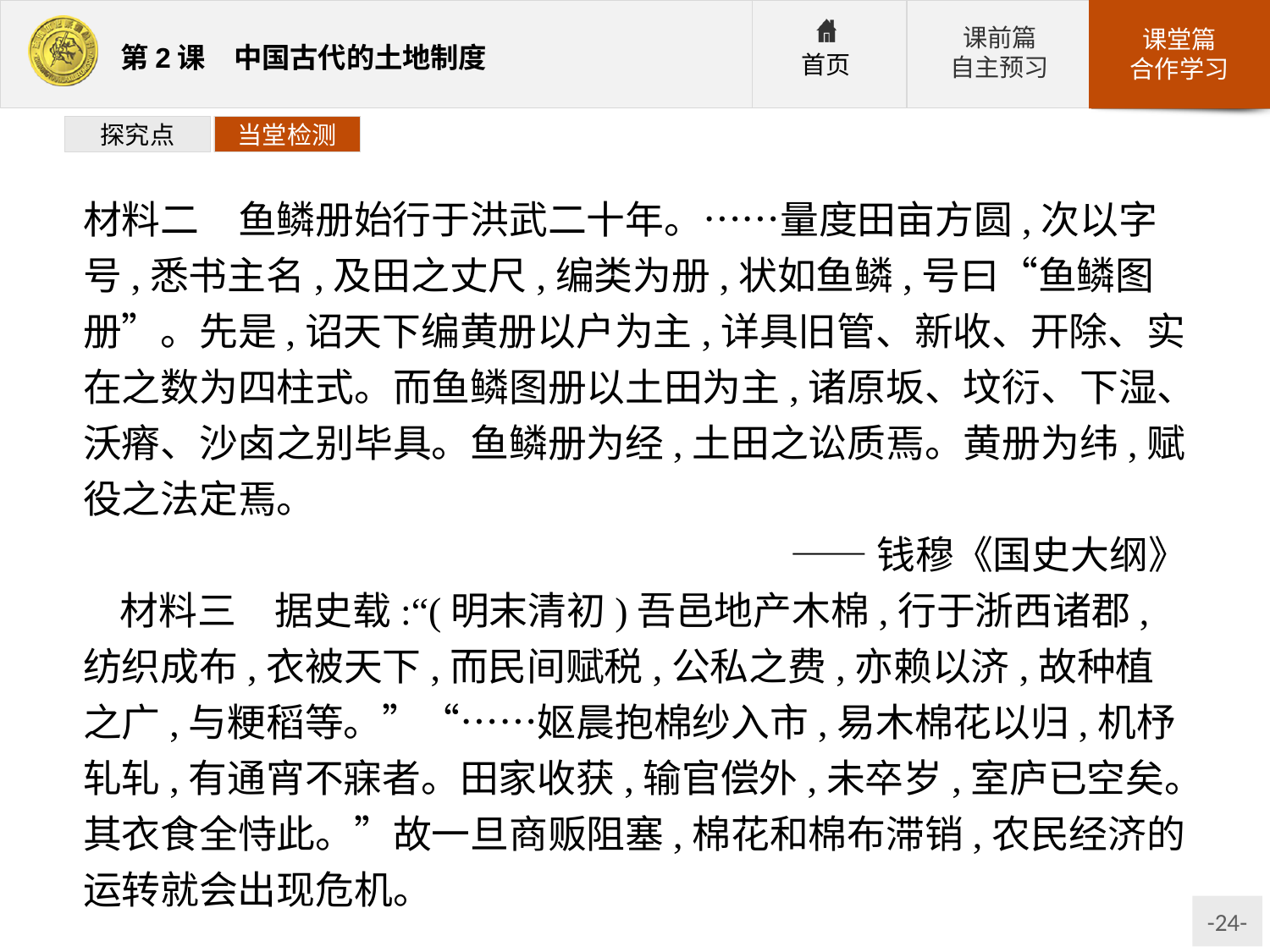

探究点
当堂检测
材料二　鱼鳞册始行于洪武二十年。……量度田亩方圆,次以字号,悉书主名,及田之丈尺,编类为册,状如鱼鳞,号曰“鱼鳞图册”。先是,诏天下编黄册以户为主,详具旧管、新收、开除、实在之数为四柱式。而鱼鳞图册以土田为主,诸原坂、坟衍、下湿、沃瘠、沙卤之别毕具。鱼鳞册为经,土田之讼质焉。黄册为纬,赋役之法定焉。
——钱穆《国史大纲》
材料三　据史载:“(明末清初)吾邑地产木棉,行于浙西诸郡,纺织成布,衣被天下,而民间赋税,公私之费,亦赖以济,故种植之广,与粳稻等。”“……妪晨抱棉纱入市,易木棉花以归,机杼轧轧,有通宵不寐者。田家收获,输官偿外,未卒岁,室庐已空矣。其衣食全恃此。”故一旦商贩阻塞,棉花和棉布滞销,农民经济的运转就会出现危机。